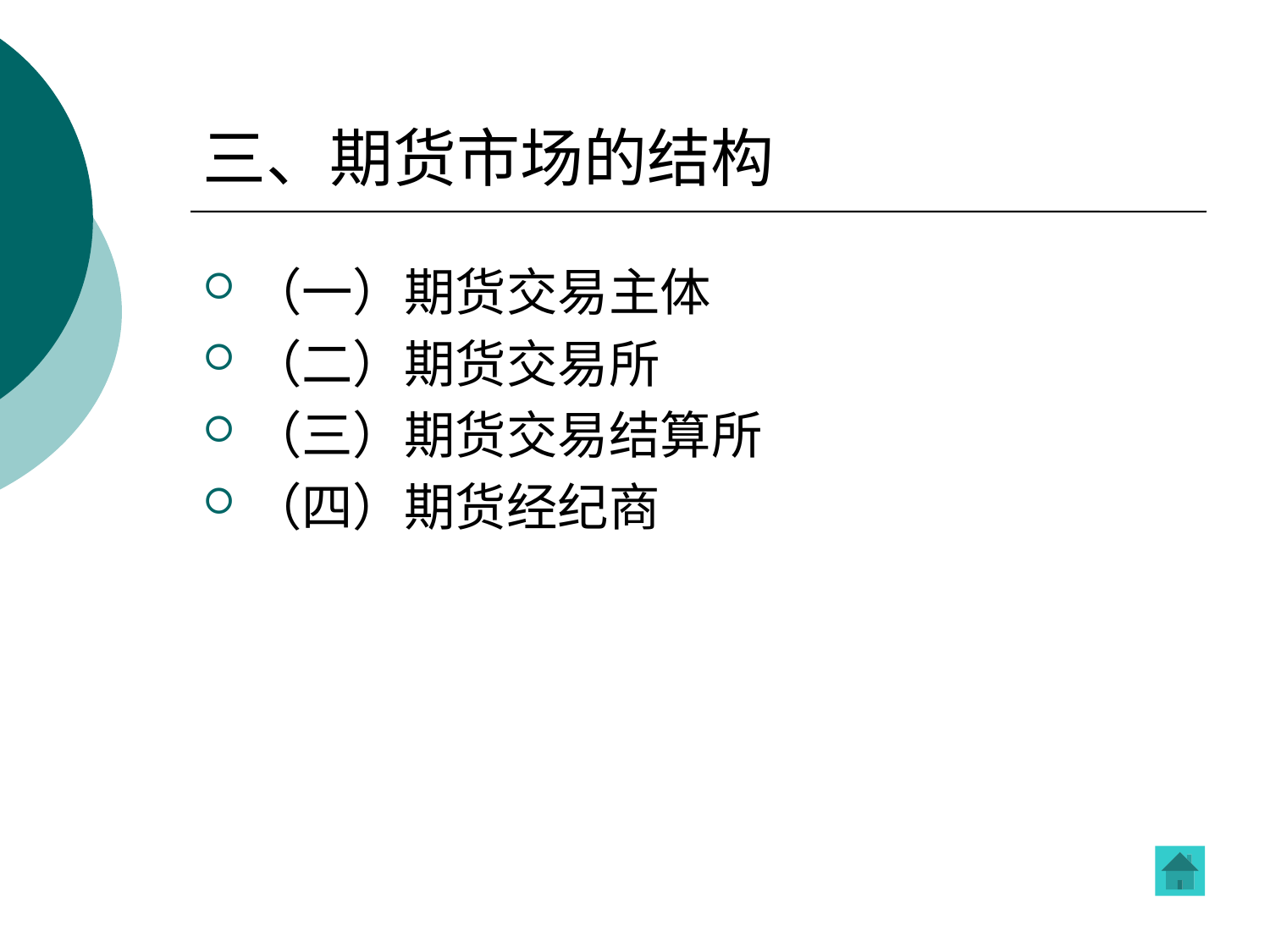

# 三、期货市场的结构
（一）期货交易主体
（二）期货交易所
（三）期货交易结算所
（四）期货经纪商